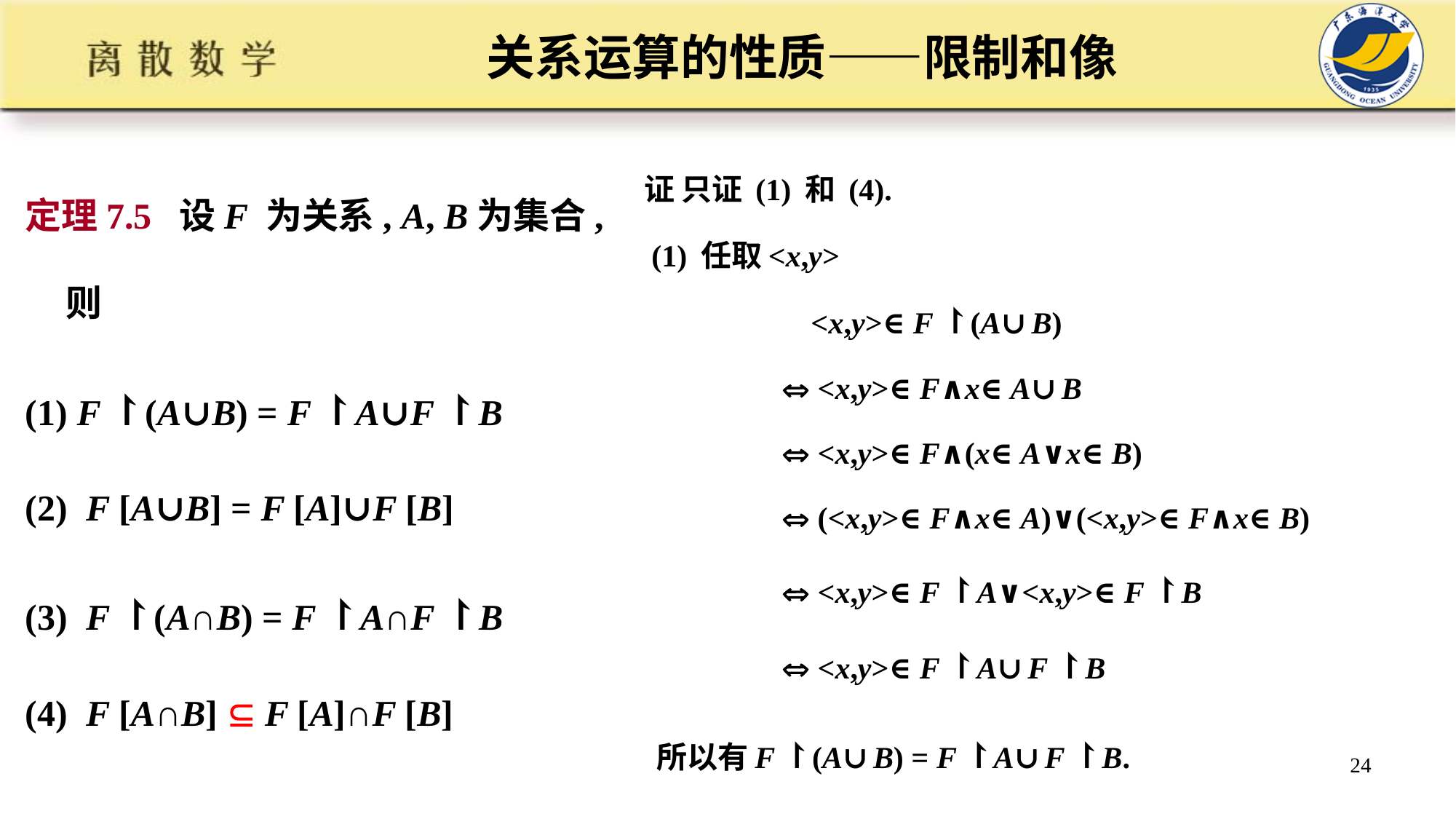

# 关系运算的性质——限制和像
证 只证 (1) 和 (4).
 (1) 任取<x,y>
                 <x,y>∈F ↾(A∪B)
                  ⇔ <x,y>∈F∧x∈A∪B
                  ⇔ <x,y>∈F∧(x∈A∨x∈B)
                  ⇔ (<x,y>∈F∧x∈A)∨(<x,y>∈F∧x∈B)
                  ⇔ <x,y>∈F ↾A∨<x,y>∈F ↾B
                  ⇔ <x,y>∈F ↾A∪F ↾B
 所以有F ↾(A∪B) = F ↾A∪F ↾B.
定理7.5  设F 为关系, A, B为集合, 则
(1) F ↾(A∪B) = F ↾A∪F ↾B
(2)  F [A∪B] = F [A]∪F [B]
(3)  F ↾(A∩B) = F ↾A∩F ↾B
(4)  F [A∩B] ⊆ F [A]∩F [B]
24